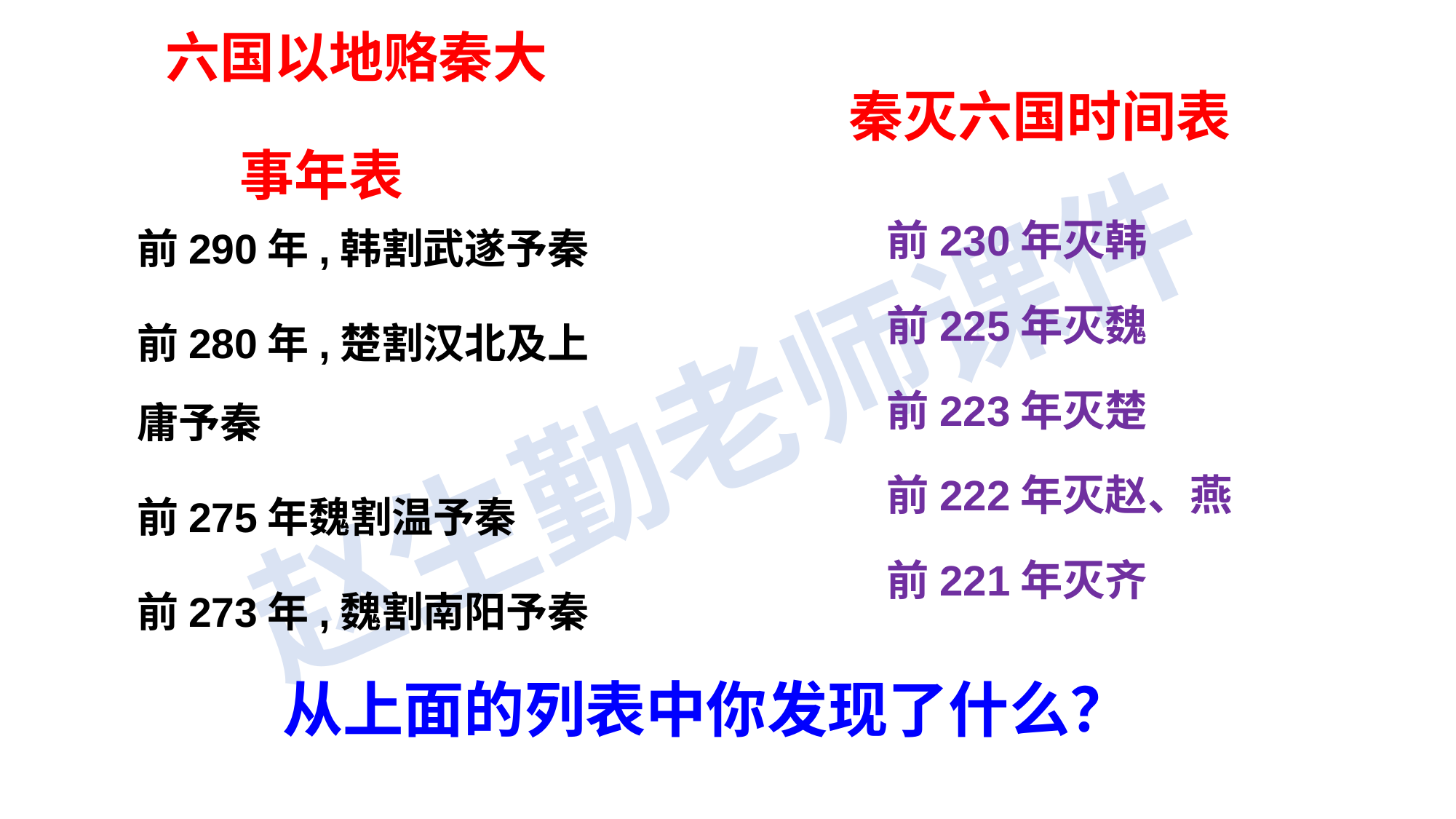

# 六国以地赂秦大 事年表
秦灭六国时间表
前230年灭韩
前225年灭魏
前223年灭楚
前222年灭赵、燕
前221年灭齐

前290年,韩割武遂予秦
前280年,楚割汉北及上庸予秦
前275年魏割温予秦
前273年,魏割南阳予秦
从上面的列表中你发现了什么？